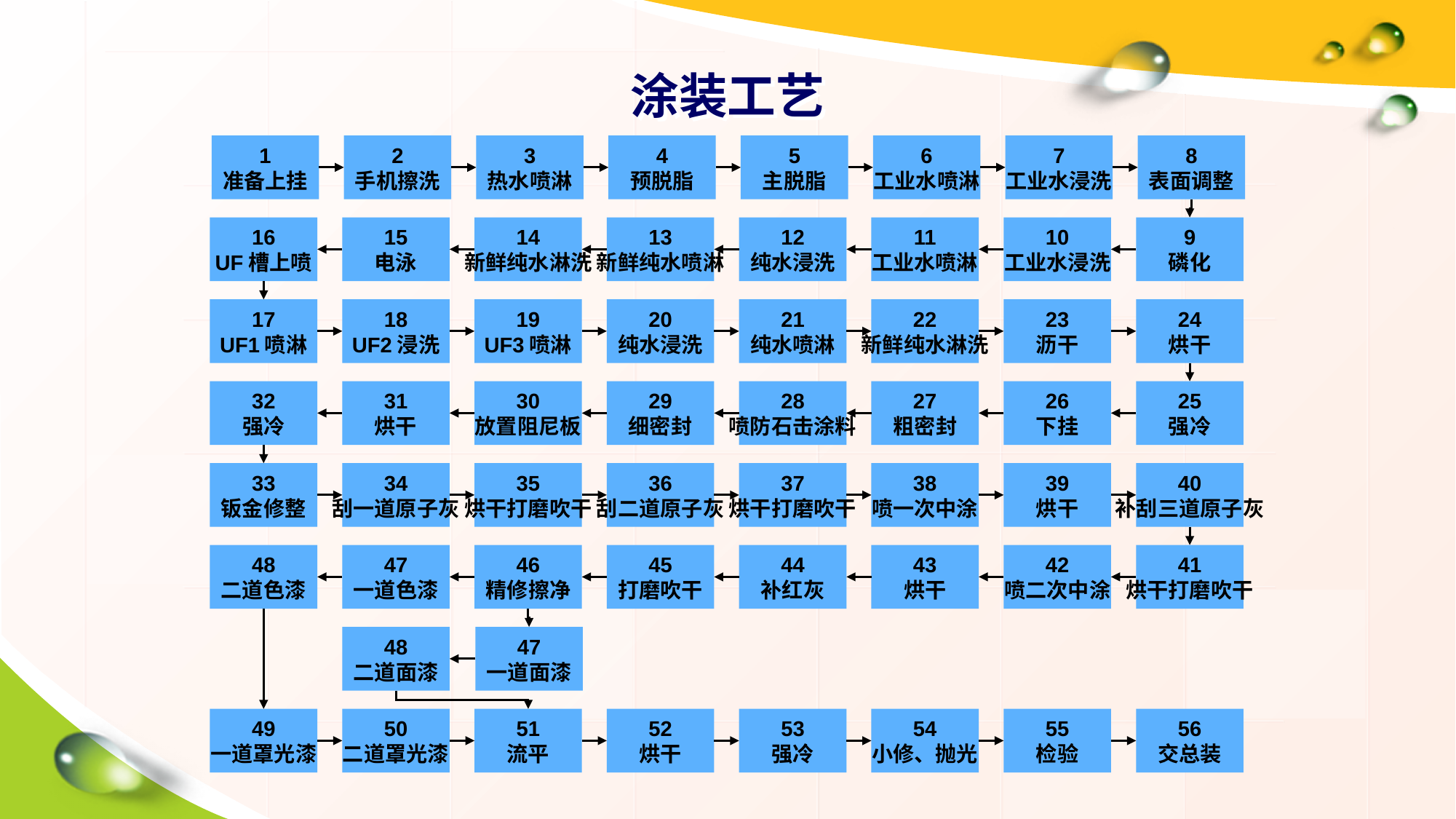

# 涂装工艺
1
准备上挂
2
手机擦洗
3
热水喷淋
4
预脱脂
5
主脱脂
6
工业水喷淋
7
工业水浸洗
8
表面调整
16
UF槽上喷
15
电泳
14
新鲜纯水淋洗
13
新鲜纯水喷淋
12
纯水浸洗
11
工业水喷淋
10
工业水浸洗
9
磷化
17
UF1喷淋
18
UF2浸洗
19
UF3喷淋
20
纯水浸洗
21
纯水喷淋
22
新鲜纯水淋洗
23
沥干
24
烘干
32
强冷
31
烘干
30
放置阻尼板
29
细密封
28
喷防石击涂料
27
粗密封
26
下挂
25
强冷
33
钣金修整
34
刮一道原子灰
35
烘干打磨吹干
36
刮二道原子灰
37
烘干打磨吹干
38
喷一次中涂
39
烘干
40
补刮三道原子灰
48
二道色漆
47
一道色漆
46
精修擦净
45
打磨吹干
44
补红灰
43
烘干
42
喷二次中涂
41
烘干打磨吹干
48
二道面漆
47
一道面漆
49
一道罩光漆
50
二道罩光漆
51
流平
52
烘干
53
强冷
54
小修、抛光
55
检验
56
交总装